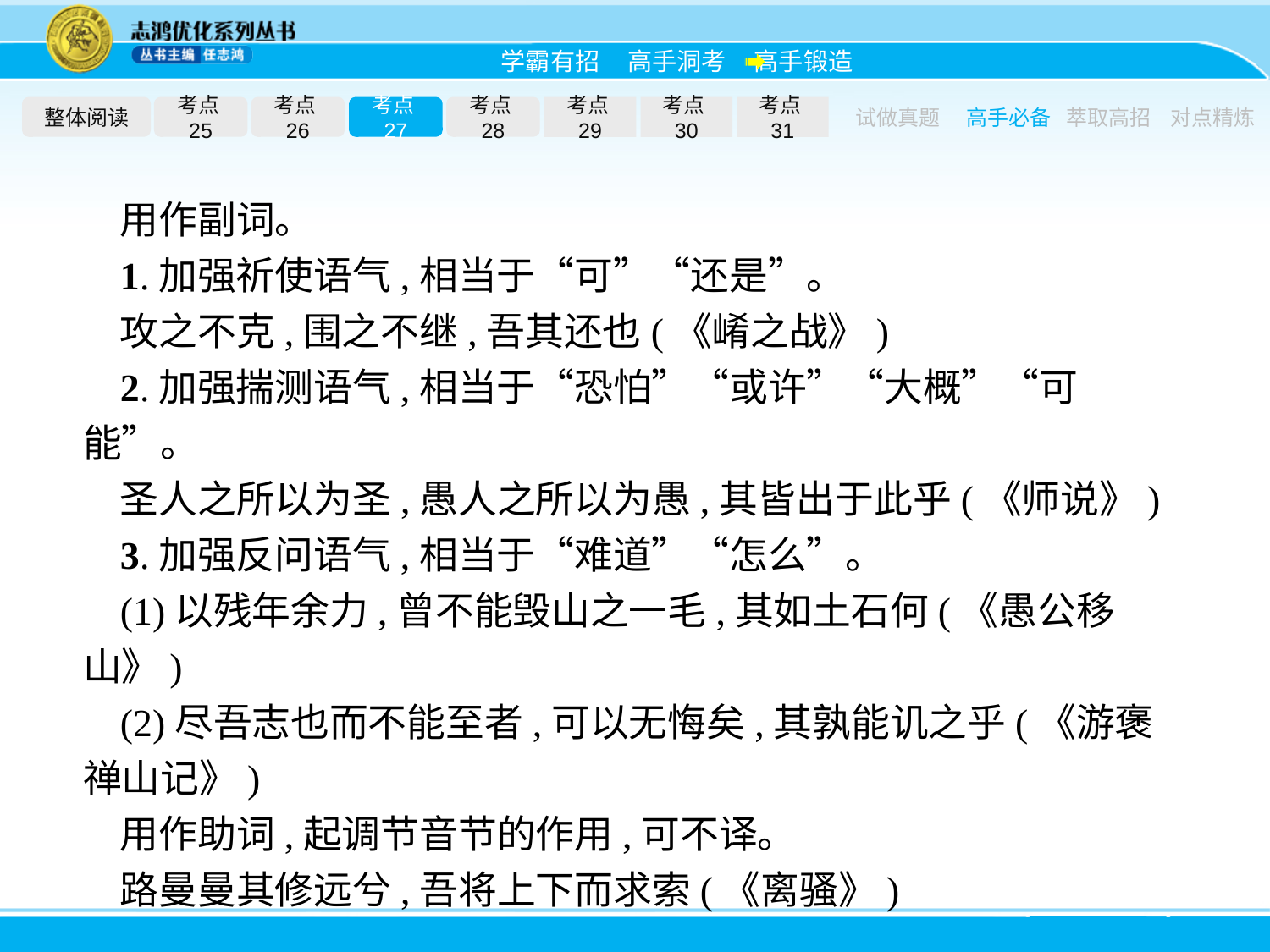

整体阅读
考点25
考点26
考点27
考点28
考点29
考点30
考点31
试做真题
高手必备
萃取高招
对点精炼
用作副词。
1.加强祈使语气,相当于“可”“还是”。
攻之不克,围之不继,吾其还也(《崤之战》)
2.加强揣测语气,相当于“恐怕”“或许”“大概”“可能”。
圣人之所以为圣,愚人之所以为愚,其皆出于此乎(《师说》)
3.加强反问语气,相当于“难道”“怎么”。
(1)以残年余力,曾不能毁山之一毛,其如土石何(《愚公移山》)
(2)尽吾志也而不能至者,可以无悔矣,其孰能讥之乎(《游褒禅山记》)
用作助词,起调节音节的作用,可不译。
路曼曼其修远兮,吾将上下而求索(《离骚》)